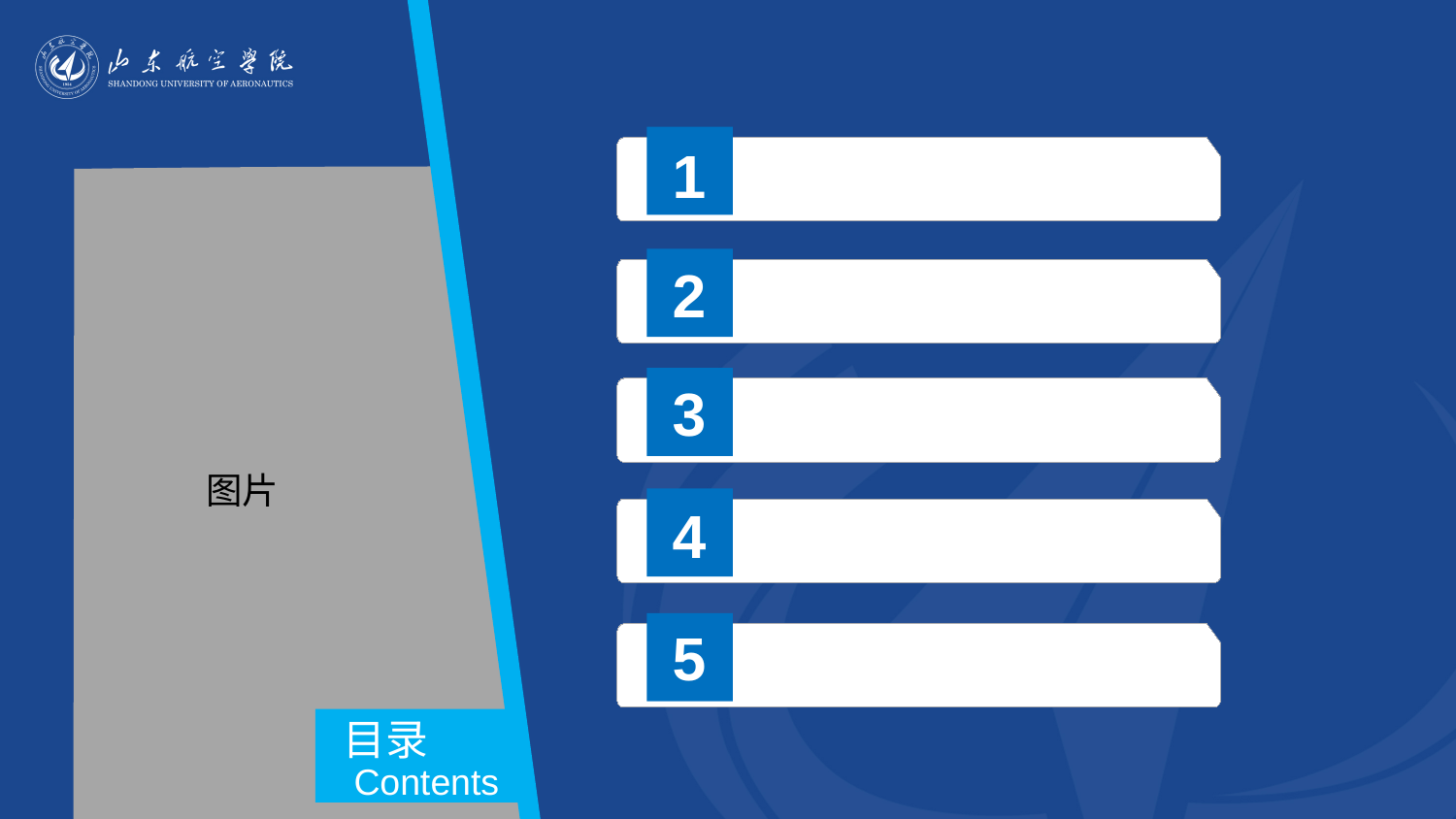

1

2

3

图片

4

5

目录

Contents